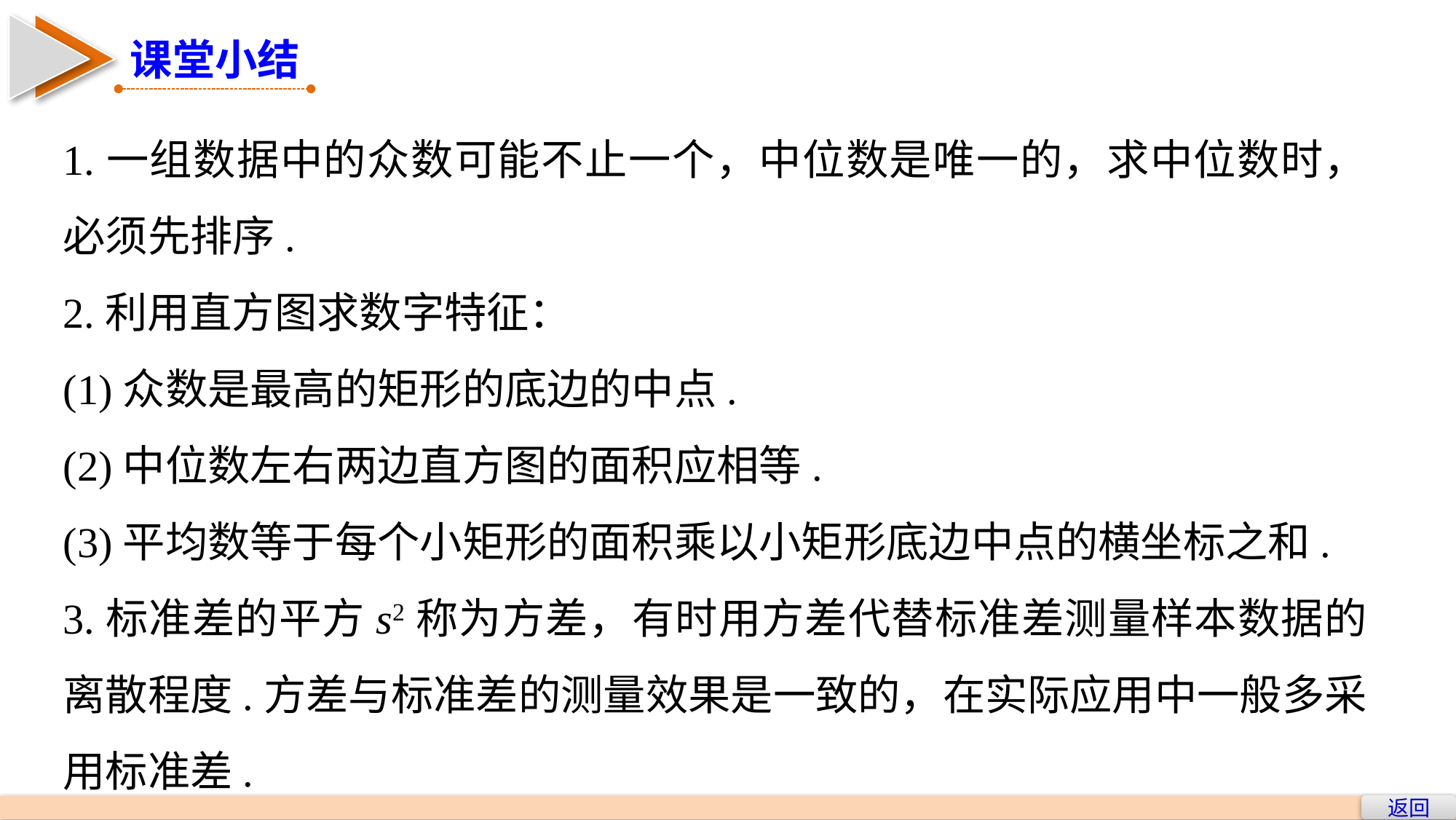

课堂小结
1.一组数据中的众数可能不止一个，中位数是唯一的，求中位数时，必须先排序.
2.利用直方图求数字特征：
(1)众数是最高的矩形的底边的中点.
(2)中位数左右两边直方图的面积应相等.
(3)平均数等于每个小矩形的面积乘以小矩形底边中点的横坐标之和.
3.标准差的平方s2称为方差，有时用方差代替标准差测量样本数据的离散程度.方差与标准差的测量效果是一致的，在实际应用中一般多采用标准差.
返回